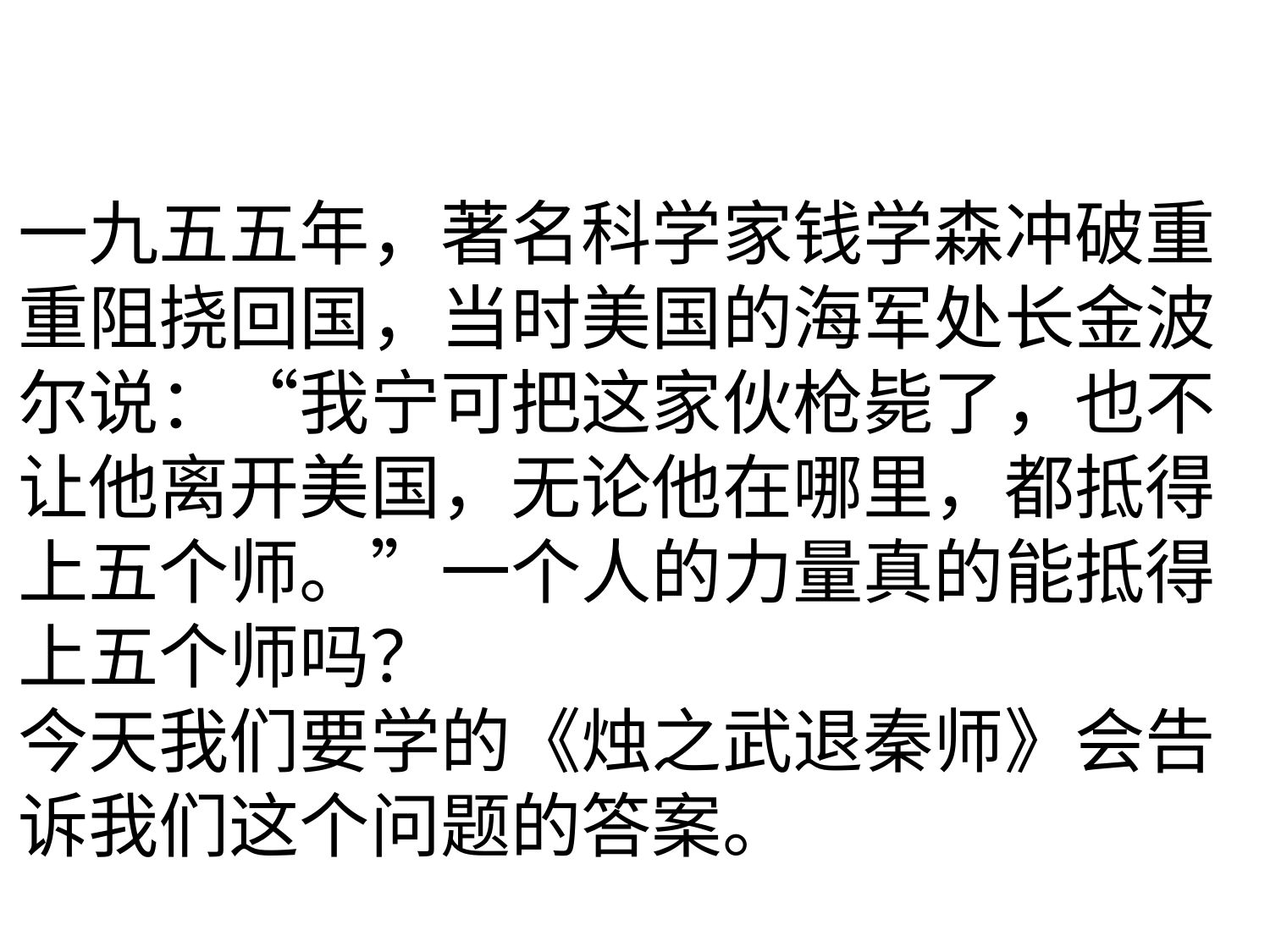

一九五五年，著名科学家钱学森冲破重重阻挠回国，当时美国的海军处长金波尔说：“我宁可把这家伙枪毙了，也不让他离开美国，无论他在哪里，都抵得上五个师。”一个人的力量真的能抵得上五个师吗？
今天我们要学的《烛之武退秦师》会告诉我们这个问题的答案。